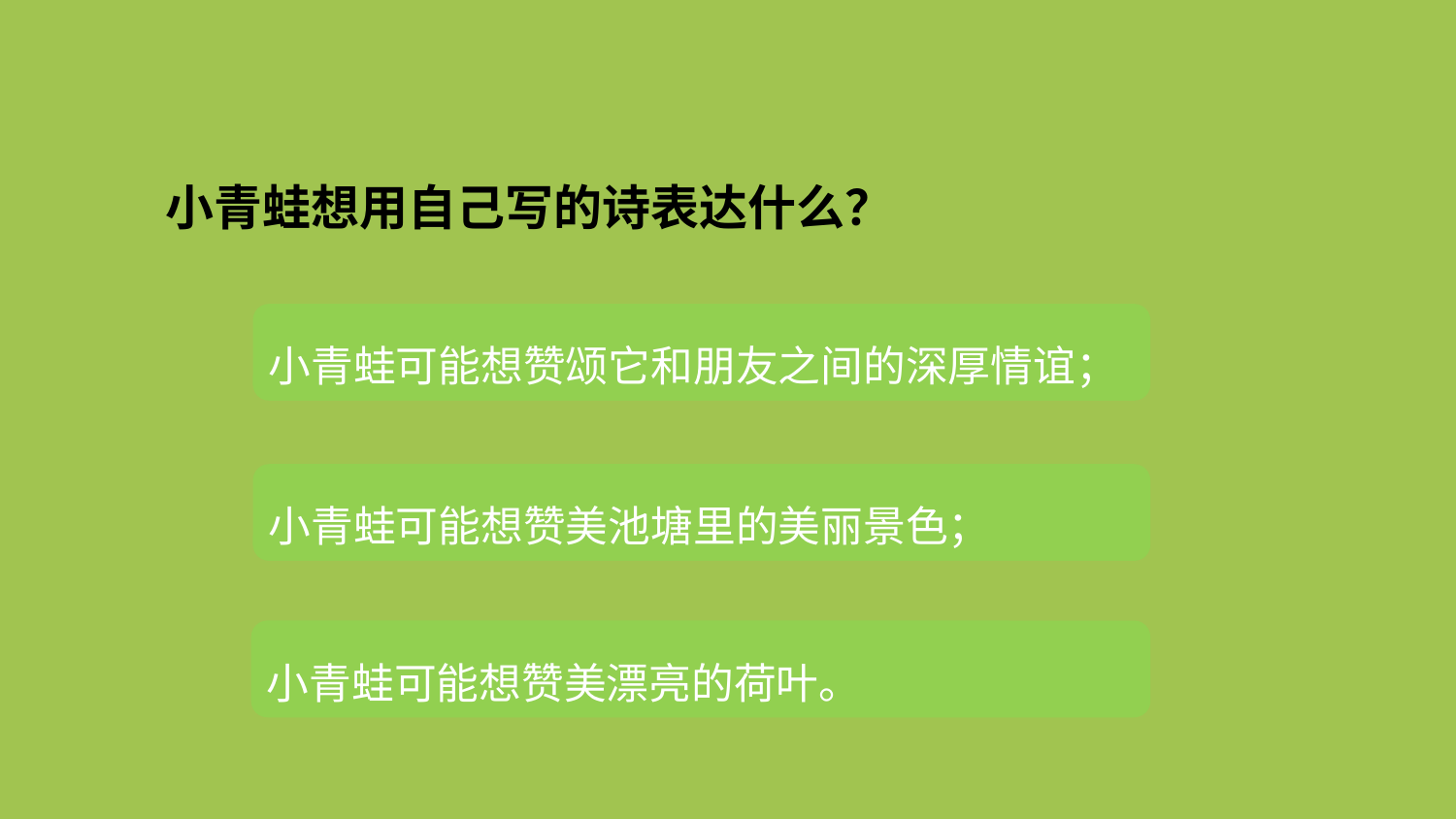

小青蛙想用自己写的诗表达什么？
小青蛙可能想赞颂它和朋友之间的深厚情谊；
小青蛙可能想赞美池塘里的美丽景色；
小青蛙可能想赞美漂亮的荷叶。